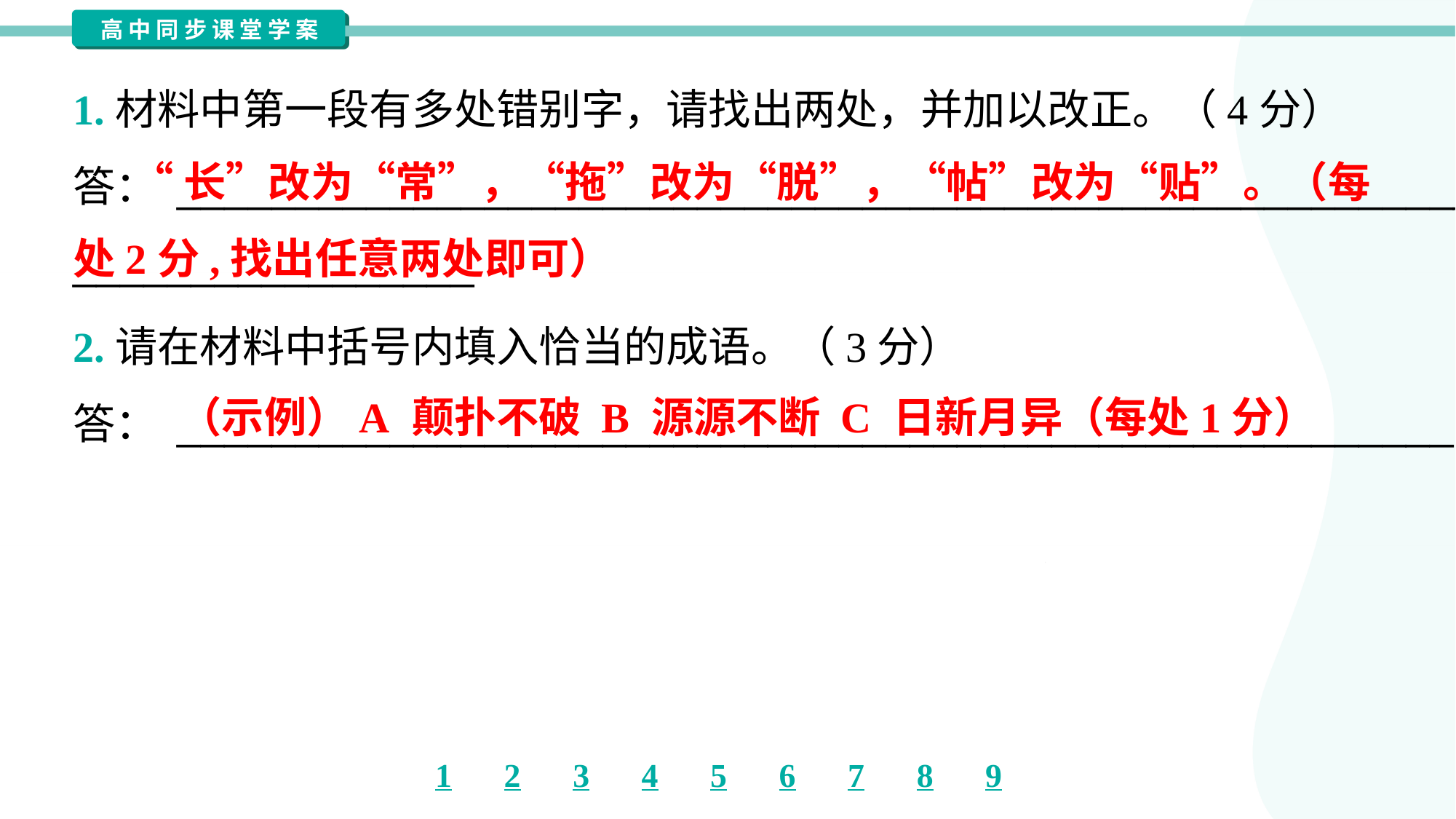

1.材料中第一段有多处错别字，请找出两处，并加以改正。（4分）
答： ________________________________________________________
_________________
      “长”改为“常”，“拖”改为“脱”，“帖”改为“贴”。（每处2分,找出任意两处即可）
2.请在材料中括号内填入恰当的成语。（3分）
答： ______________________________________________________
（示例）A 颠扑不破 B 源源不断 C 日新月异（每处1分）